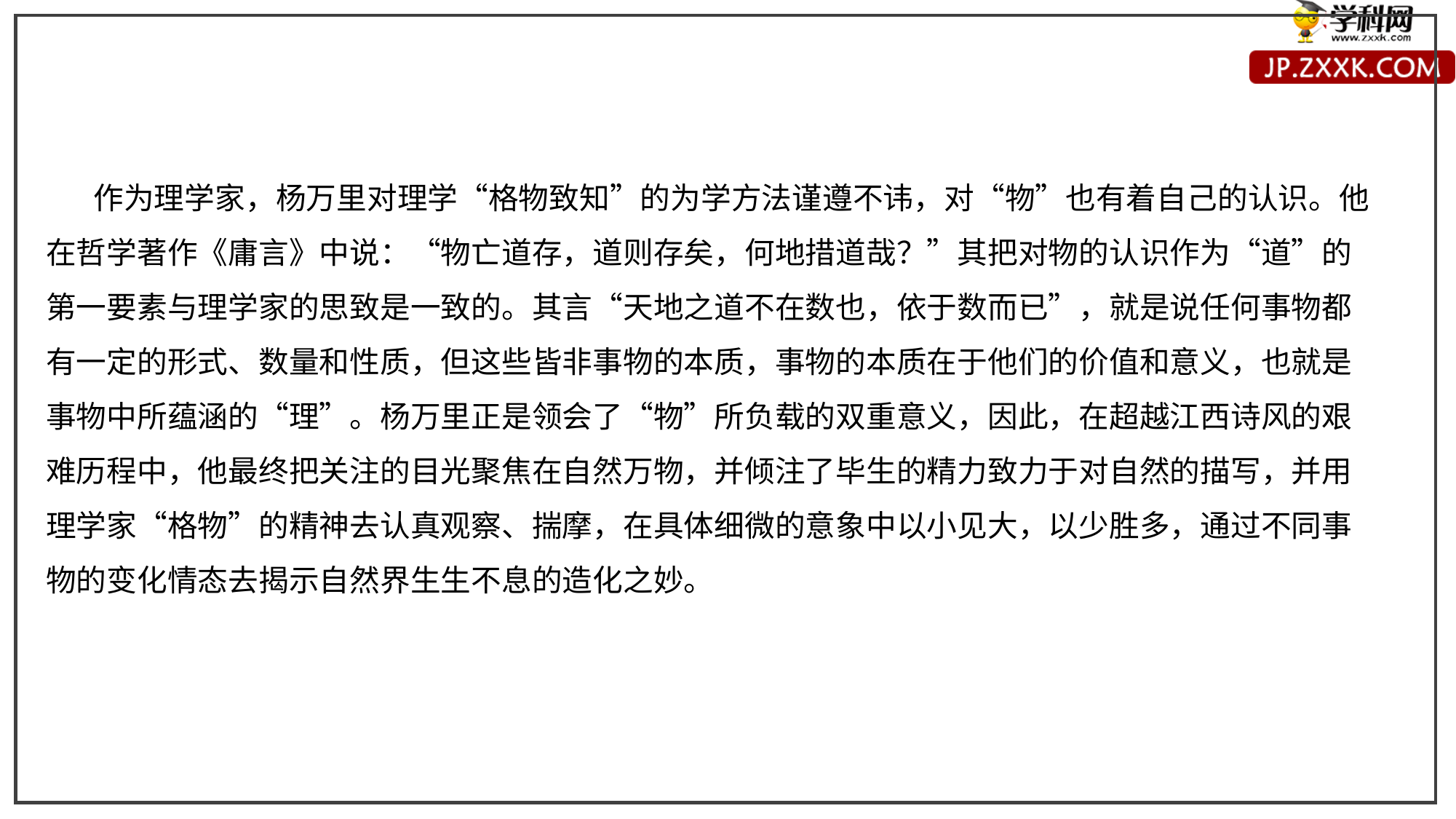

作为理学家，杨万里对理学“格物致知”的为学方法谨遵不讳，对“物”也有着自己的认识。他在哲学著作《庸言》中说：“物亡道存，道则存矣，何地措道哉？”其把对物的认识作为“道”的第一要素与理学家的思致是一致的。其言“天地之道不在数也，依于数而已”，就是说任何事物都有一定的形式、数量和性质，但这些皆非事物的本质，事物的本质在于他们的价值和意义，也就是事物中所蕴涵的“理”。杨万里正是领会了“物”所负载的双重意义，因此，在超越江西诗风的艰难历程中，他最终把关注的目光聚焦在自然万物，并倾注了毕生的精力致力于对自然的描写，并用理学家“格物”的精神去认真观察、揣摩，在具体细微的意象中以小见大，以少胜多，通过不同事物的变化情态去揭示自然界生生不息的造化之妙。